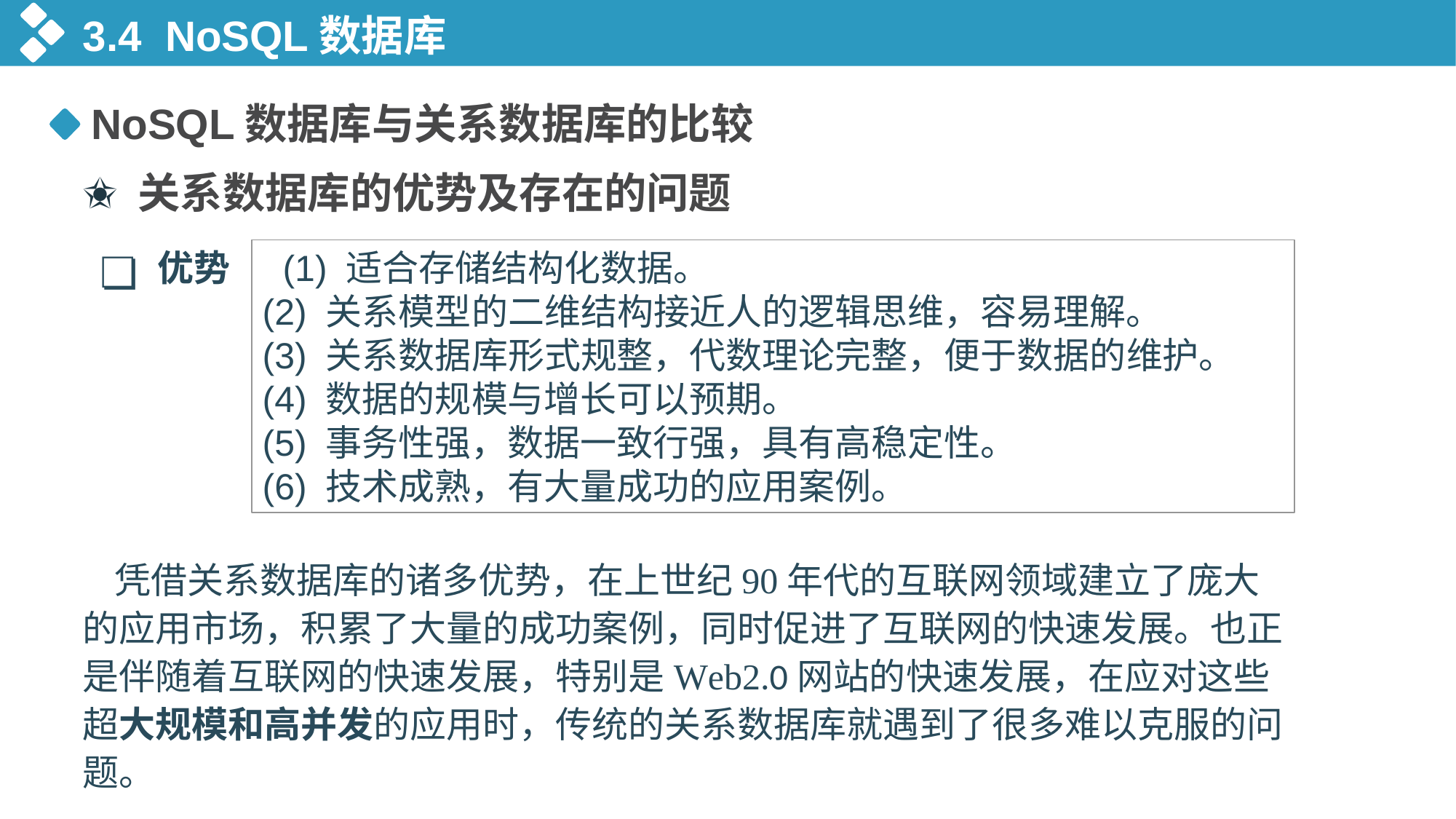

3.4  NoSQL数据库
NoSQL数据库与关系数据库的比较

✬ 关系数据库的优势及存在的问题
❏
优势
  (1) 适合存储结构化数据。
(2) 关系模型的二维结构接近人的逻辑思维，容易理解。
(3) 关系数据库形式规整，代数理论完整，便于数据的维护。
(4) 数据的规模与增长可以预期。
(5) 事务性强，数据一致行强，具有高稳定性。
(6) 技术成熟，有大量成功的应用案例。
凭借关系数据库的诸多优势，在上世纪90年代的互联网领域建立了庞大的应用市场，积累了大量的成功案例，同时促进了互联网的快速发展。也正是伴随着互联网的快速发展，特别是Web2.0网站的快速发展，在应对这些超大规模和高并发的应用时，传统的关系数据库就遇到了很多难以克服的问题。